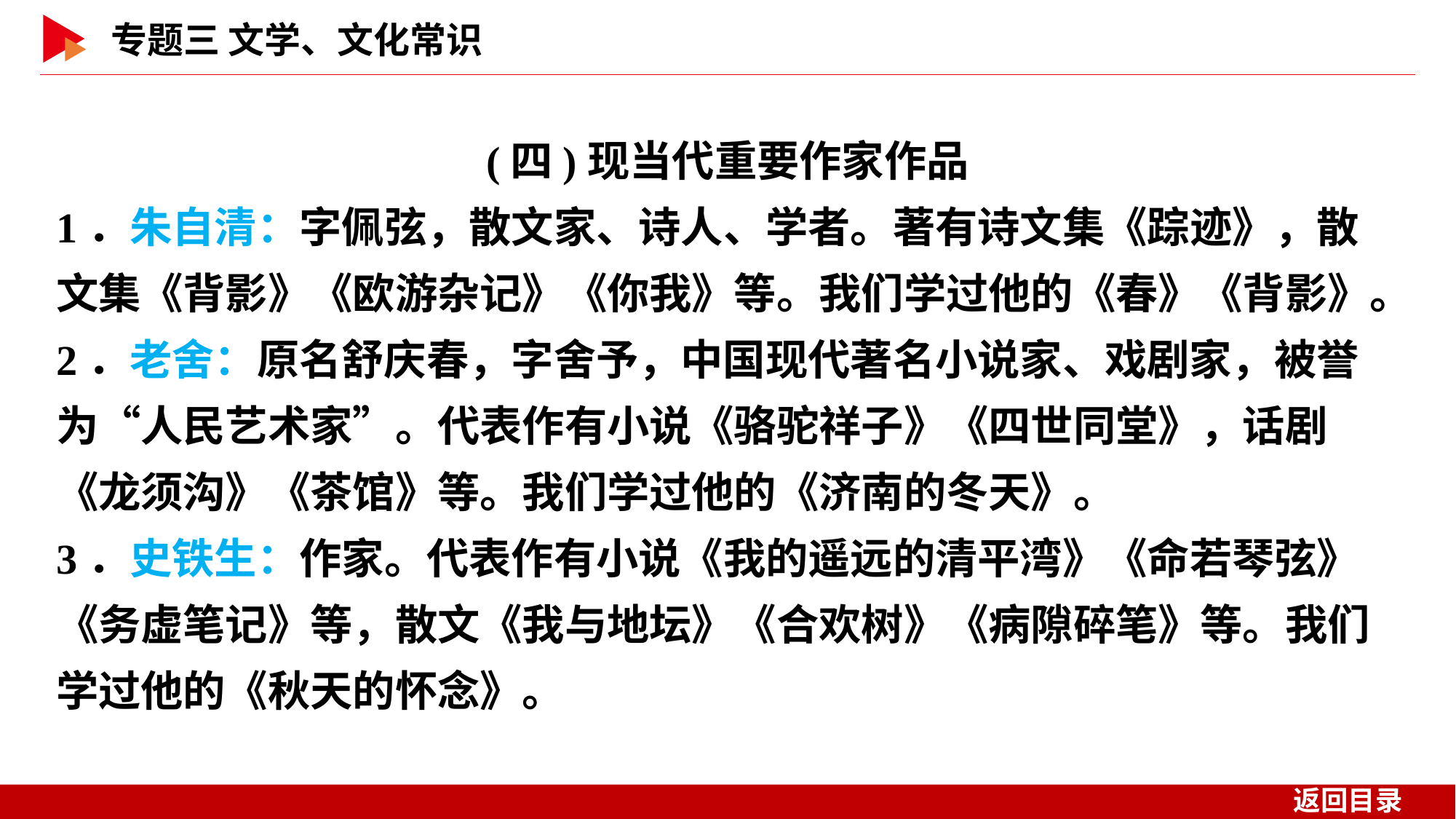

(四)现当代重要作家作品
1．朱自清：字佩弦，散文家、诗人、学者。著有诗文集《踪迹》，散文集《背影》《欧游杂记》《你我》等。我们学过他的《春》《背影》。
2．老舍：原名舒庆春，字舍予，中国现代著名小说家、戏剧家，被誉为“人民艺术家”。代表作有小说《骆驼祥子》《四世同堂》，话剧《龙须沟》《茶馆》等。我们学过他的《济南的冬天》。
3．史铁生：作家。代表作有小说《我的遥远的清平湾》《命若琴弦》《务虚笔记》等，散文《我与地坛》《合欢树》《病隙碎笔》等。我们学过他的《秋天的怀念》。